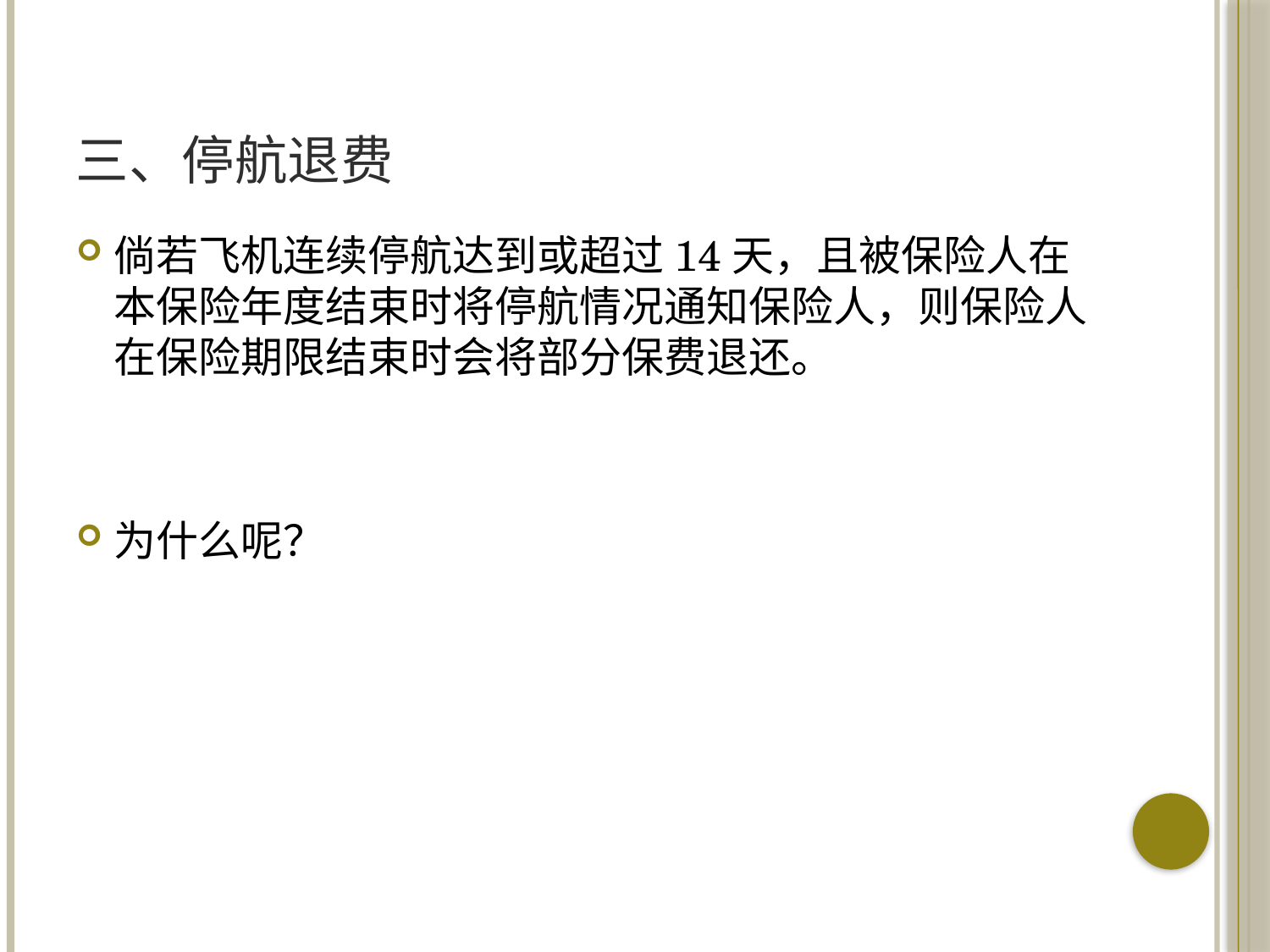

# 三、停航退费
倘若飞机连续停航达到或超过14天，且被保险人在本保险年度结束时将停航情况通知保险人，则保险人在保险期限结束时会将部分保费退还。

为什么呢？